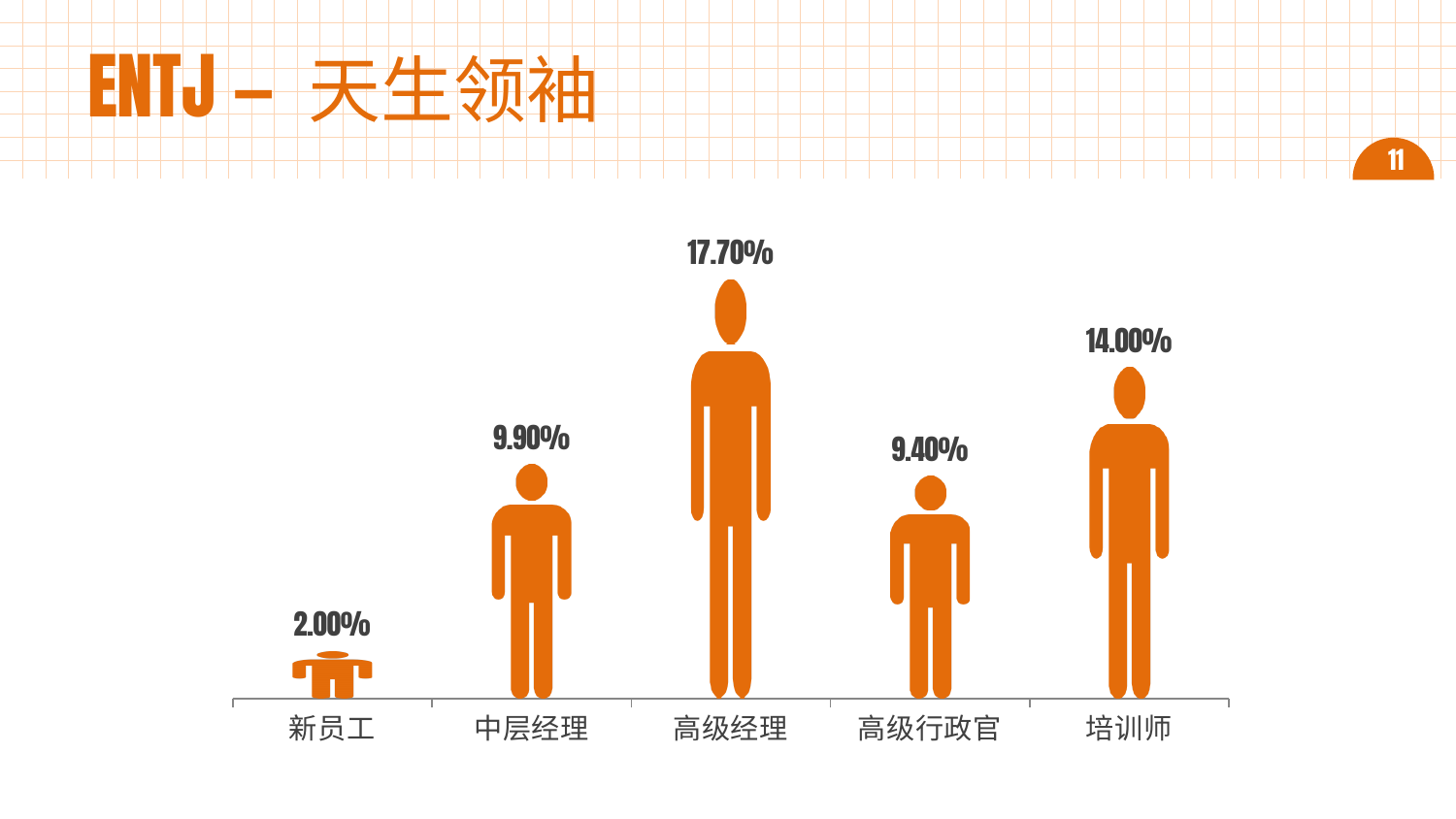

# ENTJ — 天生领袖
11

### Chart

| Category | 系列 1 |
|---|---|
| 新员工 | 0.020000000000000004 |
| 中层经理 | 0.09900000000000002 |
| 高级经理 | 0.17700000000000002 |
| 高级行政官 | 0.09400000000000003 |
| 培训师 | 0.14 |